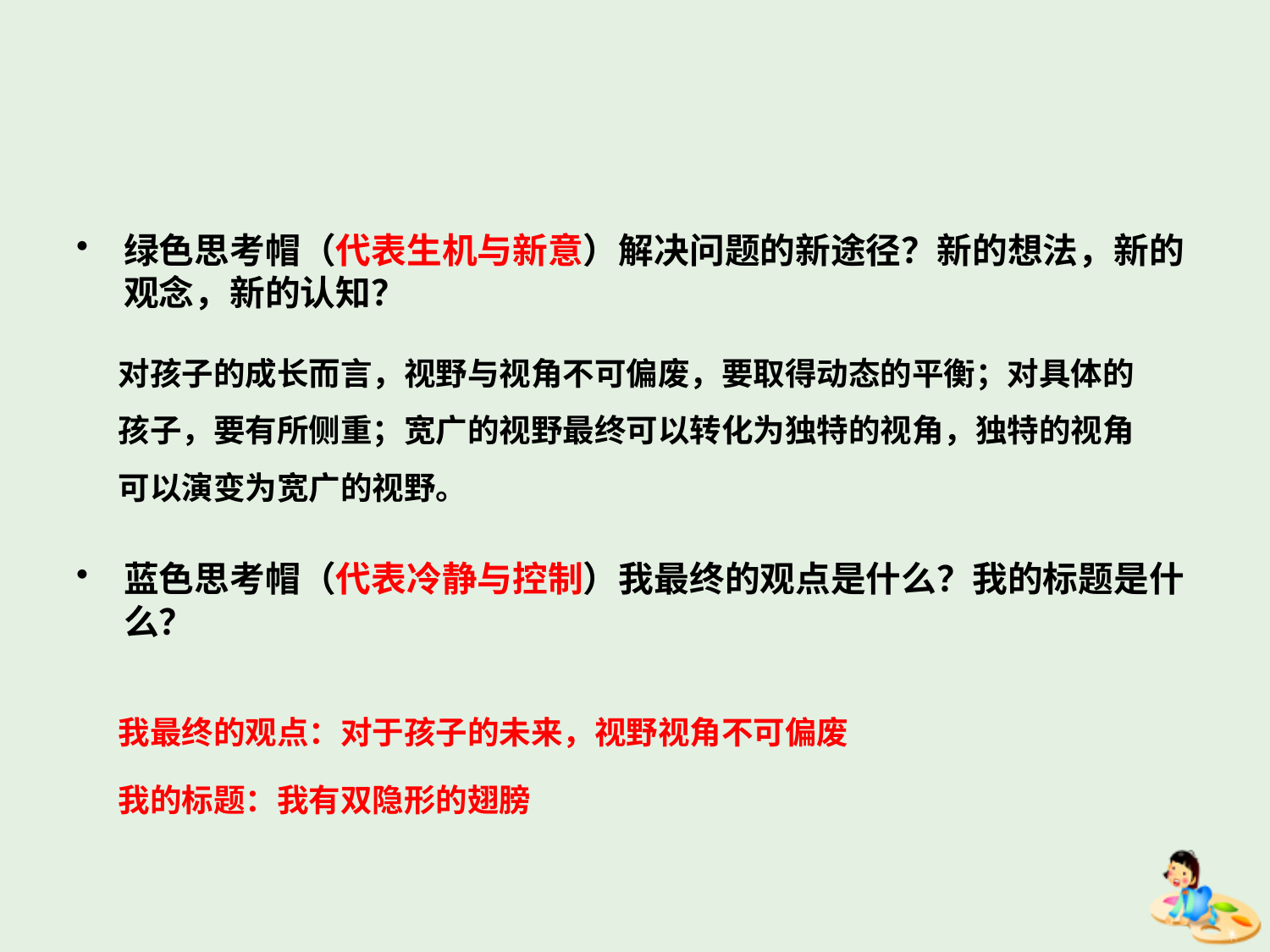

绿色思考帽（代表生机与新意）解决问题的新途径？新的想法，新的观念，新的认知？

蓝色思考帽（代表冷静与控制）我最终的观点是什么？我的标题是什么？
对孩子的成长而言，视野与视角不可偏废，要取得动态的平衡；对具体的孩子，要有所侧重；宽广的视野最终可以转化为独特的视角，独特的视角可以演变为宽广的视野。
我最终的观点：对于孩子的未来，视野视角不可偏废
我的标题：我有双隐形的翅膀